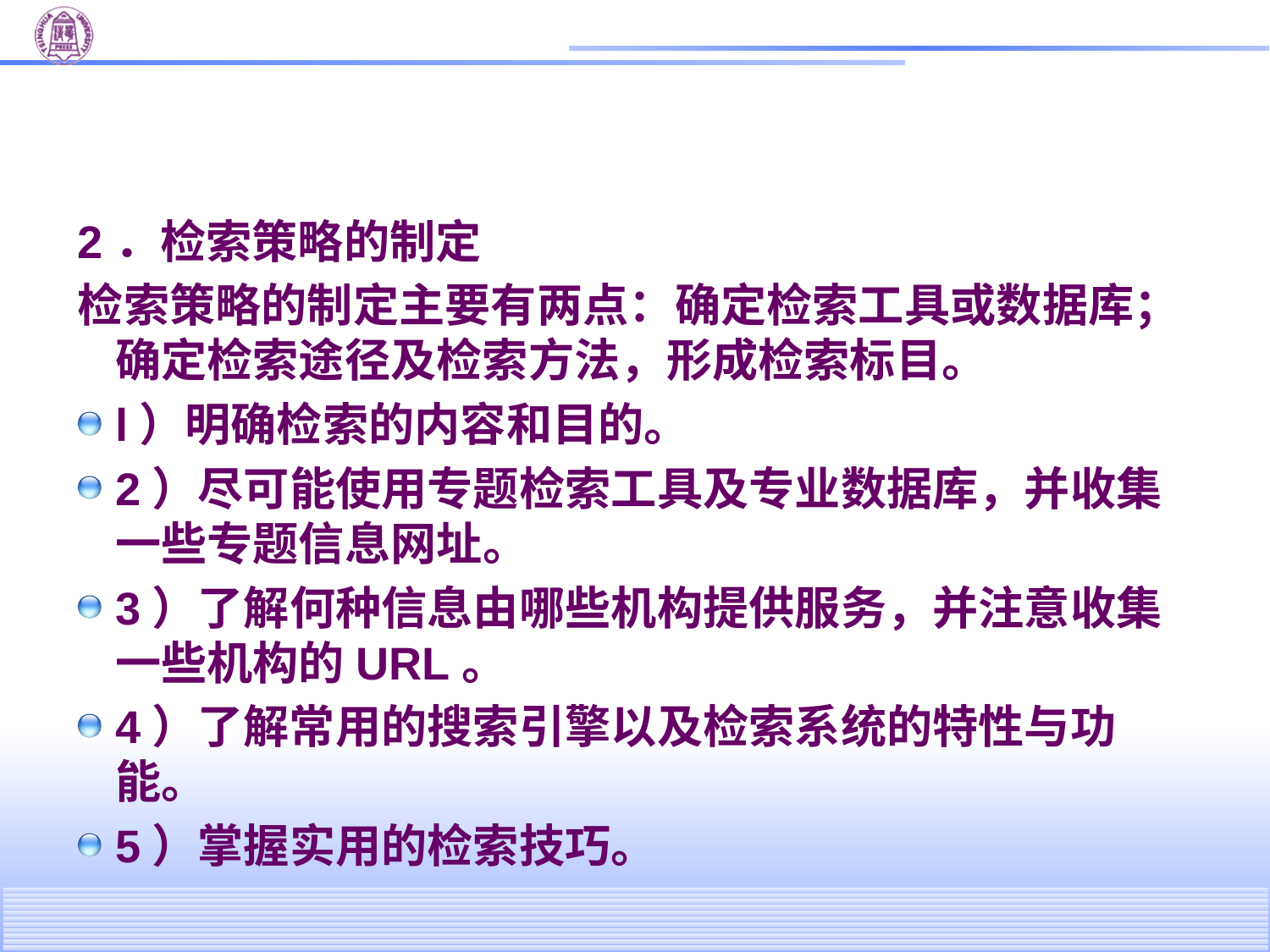

#
2．检索策略的制定
检索策略的制定主要有两点：确定检索工具或数据库；确定检索途径及检索方法，形成检索标目。
l）明确检索的内容和目的。
2）尽可能使用专题检索工具及专业数据库，并收集一些专题信息网址。
3）了解何种信息由哪些机构提供服务，并注意收集一些机构的URL。
4）了解常用的搜索引擎以及检索系统的特性与功能。
5）掌握实用的检索技巧。